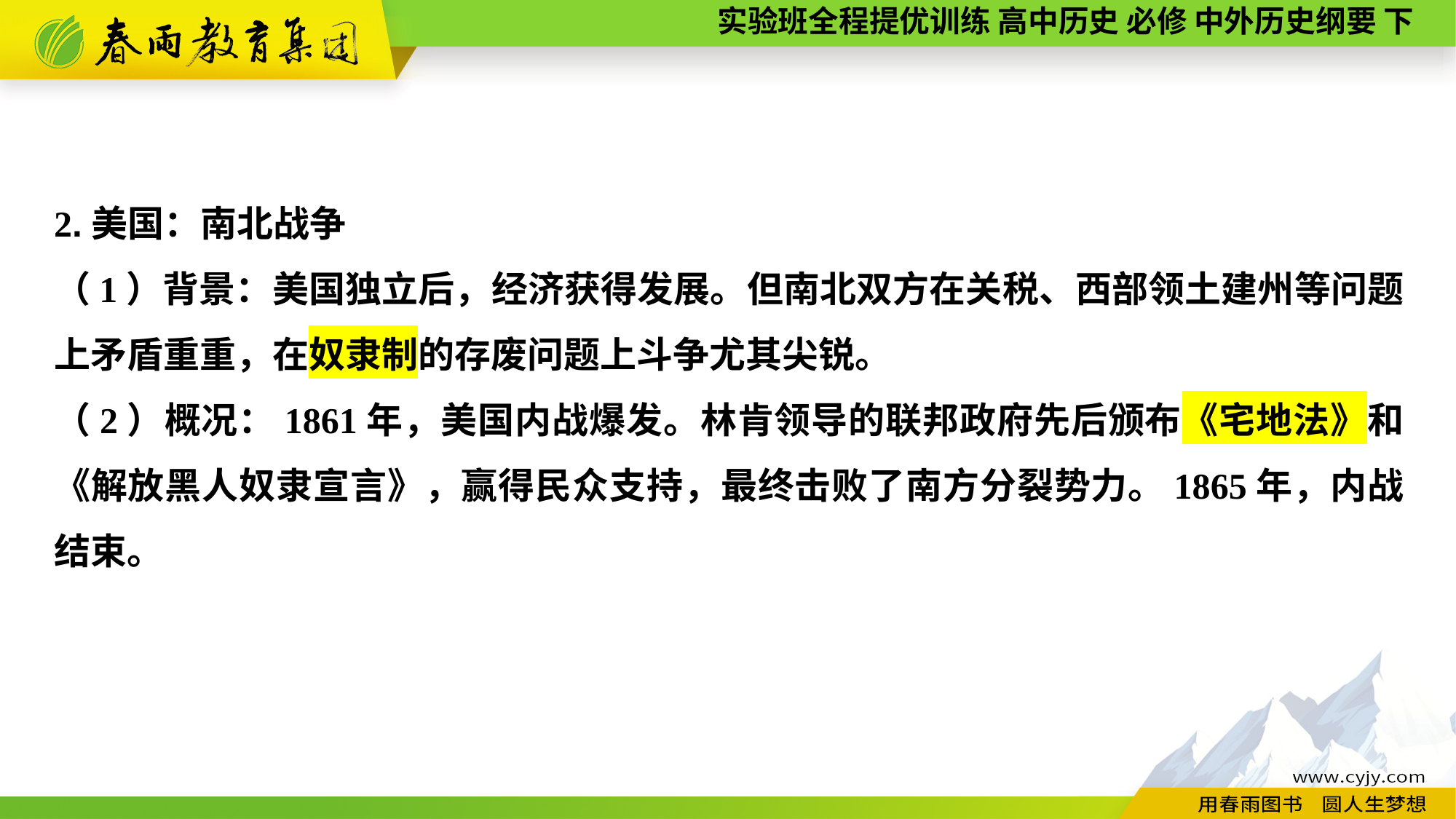

2.美国：南北战争
（1）背景：美国独立后，经济获得发展。但南北双方在关税、西部领土建州等问题上矛盾重重，在奴隶制的存废问题上斗争尤其尖锐。
（2）概况：1861年，美国内战爆发。林肯领导的联邦政府先后颁布《宅地法》和《解放黑人奴隶宣言》，赢得民众支持，最终击败了南方分裂势力。1865年，内战结束。